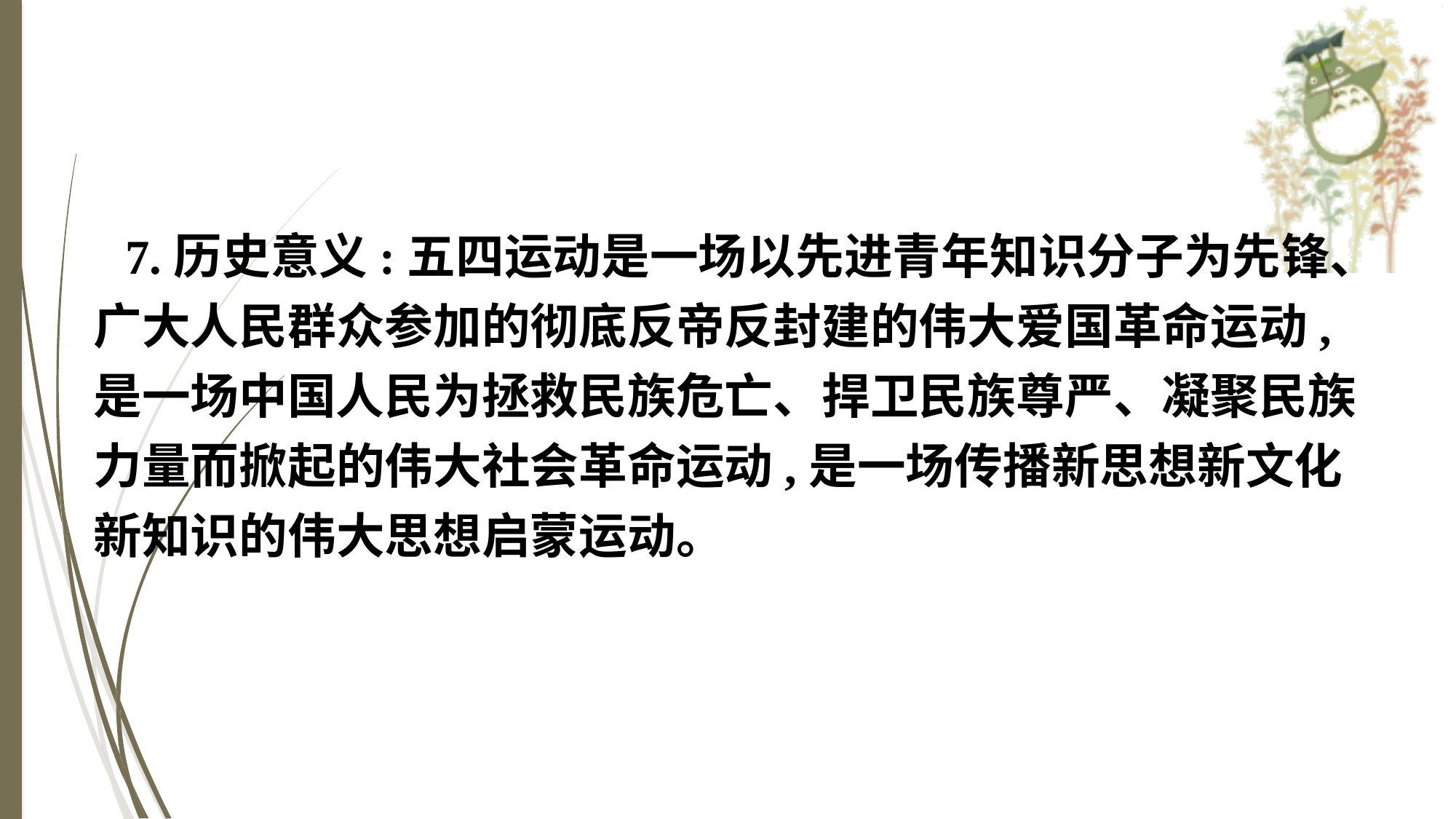

7.历史意义:五四运动是一场以先进青年知识分子为先锋、广大人民群众参加的彻底反帝反封建的伟大爱国革命运动,是一场中国人民为拯救民族危亡、捍卫民族尊严、凝聚民族力量而掀起的伟大社会革命运动,是一场传播新思想新文化新知识的伟大思想启蒙运动。